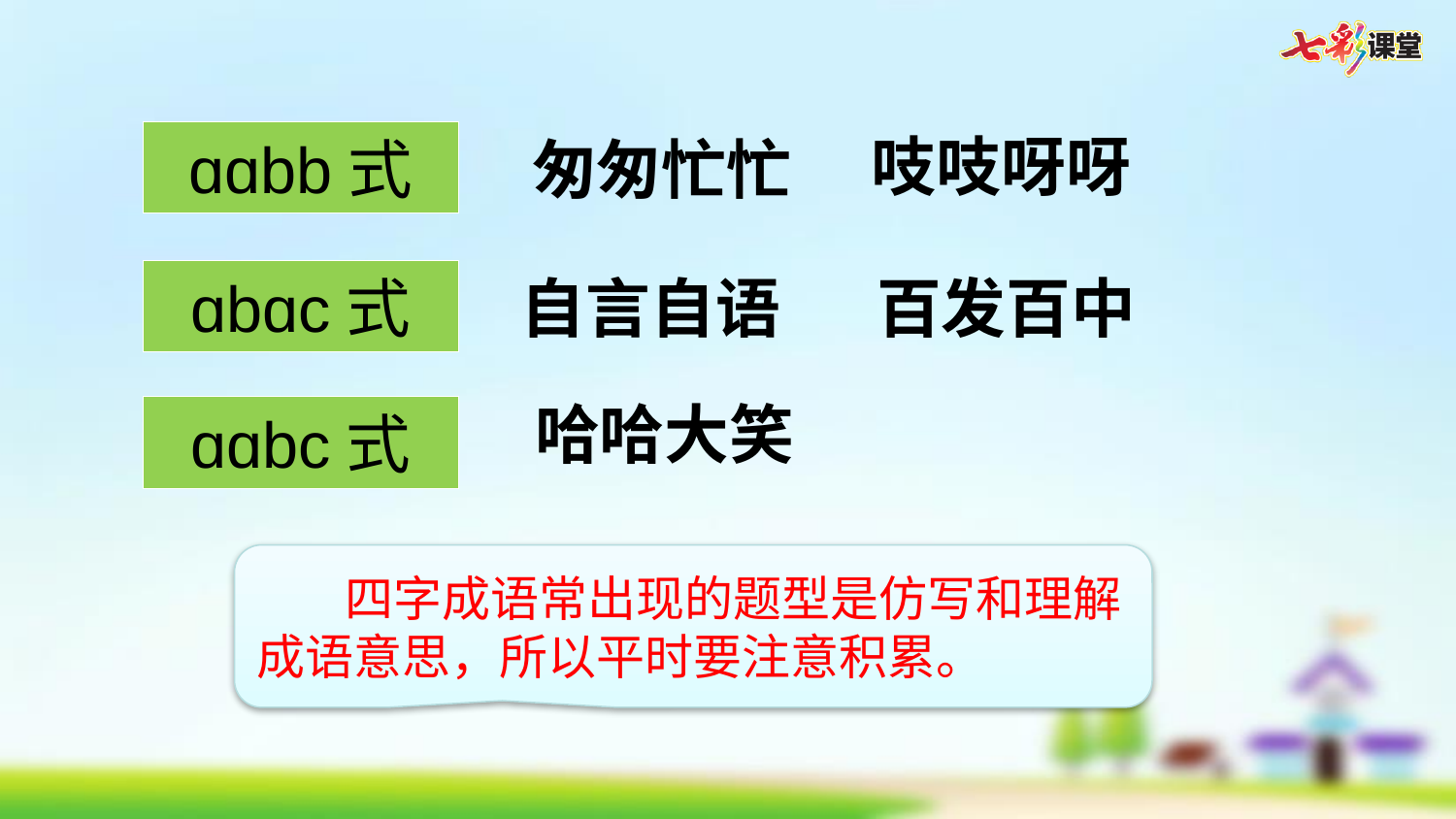

吱吱呀呀
ɑɑbb式
匆匆忙忙
ɑbɑc式
自言自语
百发百中
哈哈大笑
ɑɑbc式
       四字成语常出现的题型是仿写和理解成语意思，所以平时要注意积累。